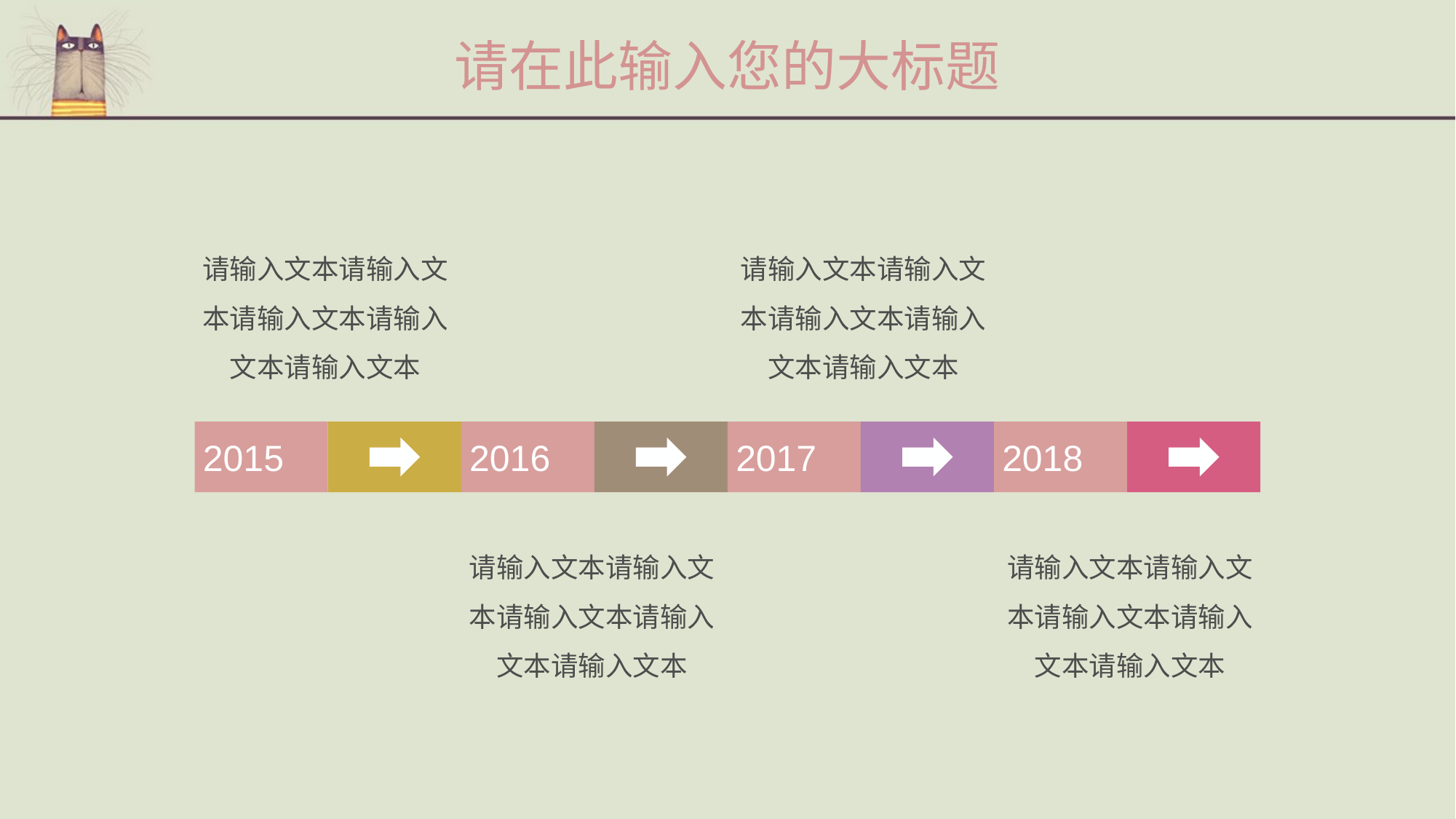

# 请在此输入您的大标题
请输入文本请输入文本请输入文本请输入文本请输入文本
请输入文本请输入文本请输入文本请输入文本请输入文本
2015

2016

2017

2018

请输入文本请输入文本请输入文本请输入文本请输入文本
请输入文本请输入文本请输入文本请输入文本请输入文本